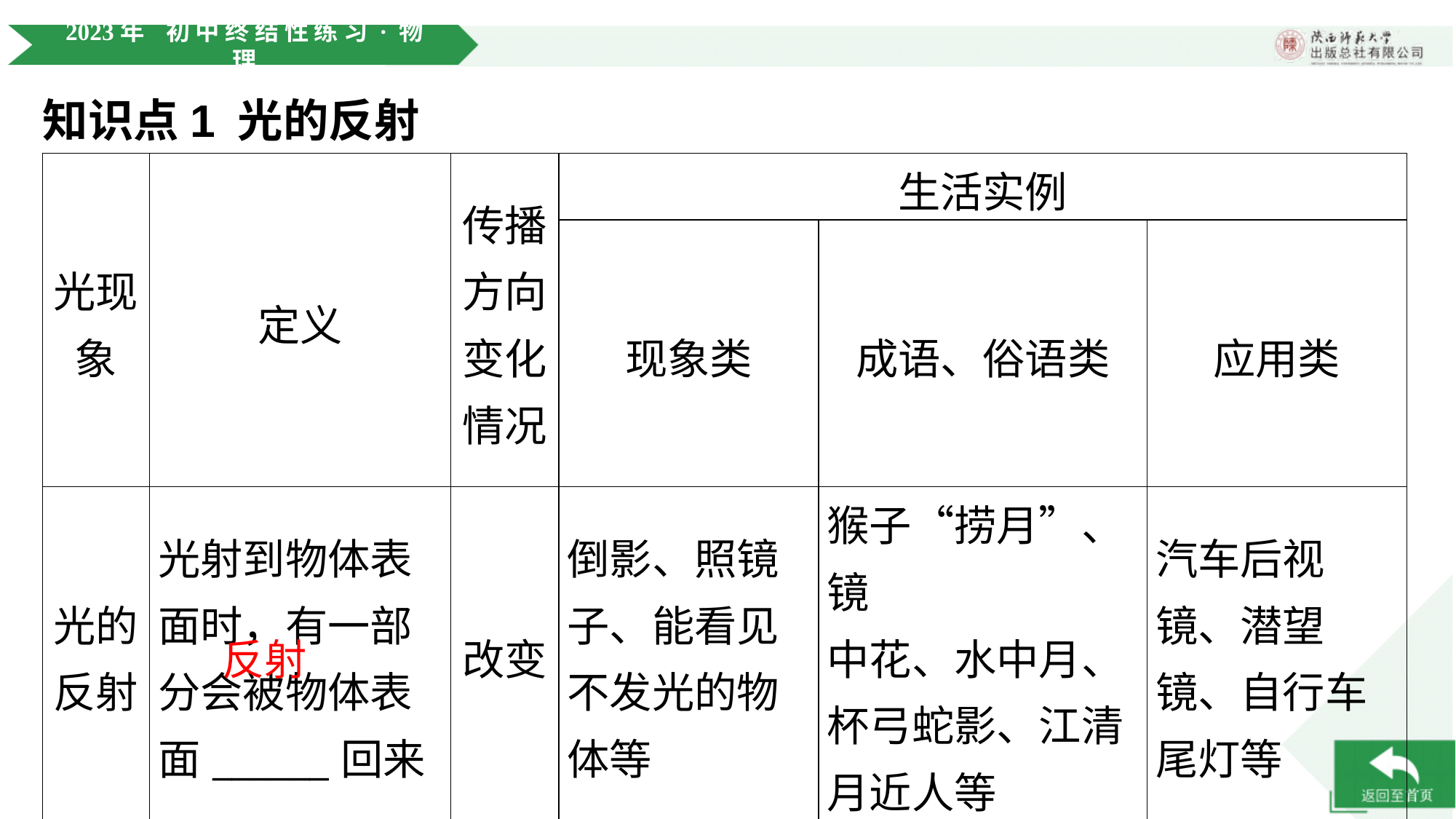

知识点1 光的反射
| 光现 象 | 定义 | 传播 方向 变化 情况 | 生活实例 |  |  |
| --- | --- | --- | --- | --- | --- |
|  |  |  | 现象类 | 成语、俗语类 | 应用类 |
| 光的 反射 | 光射到物体表 面时，有一部 分会被物体表 面\_\_\_\_\_\_回来 | 改变 | 倒影、照镜 子、能看见 不发光的物 体等 | 猴子“捞月”、镜 中花、水中月、 杯弓蛇影、江清 月近人等 | 汽车后视 镜、潜望 镜、自行车 尾灯等 |
反射